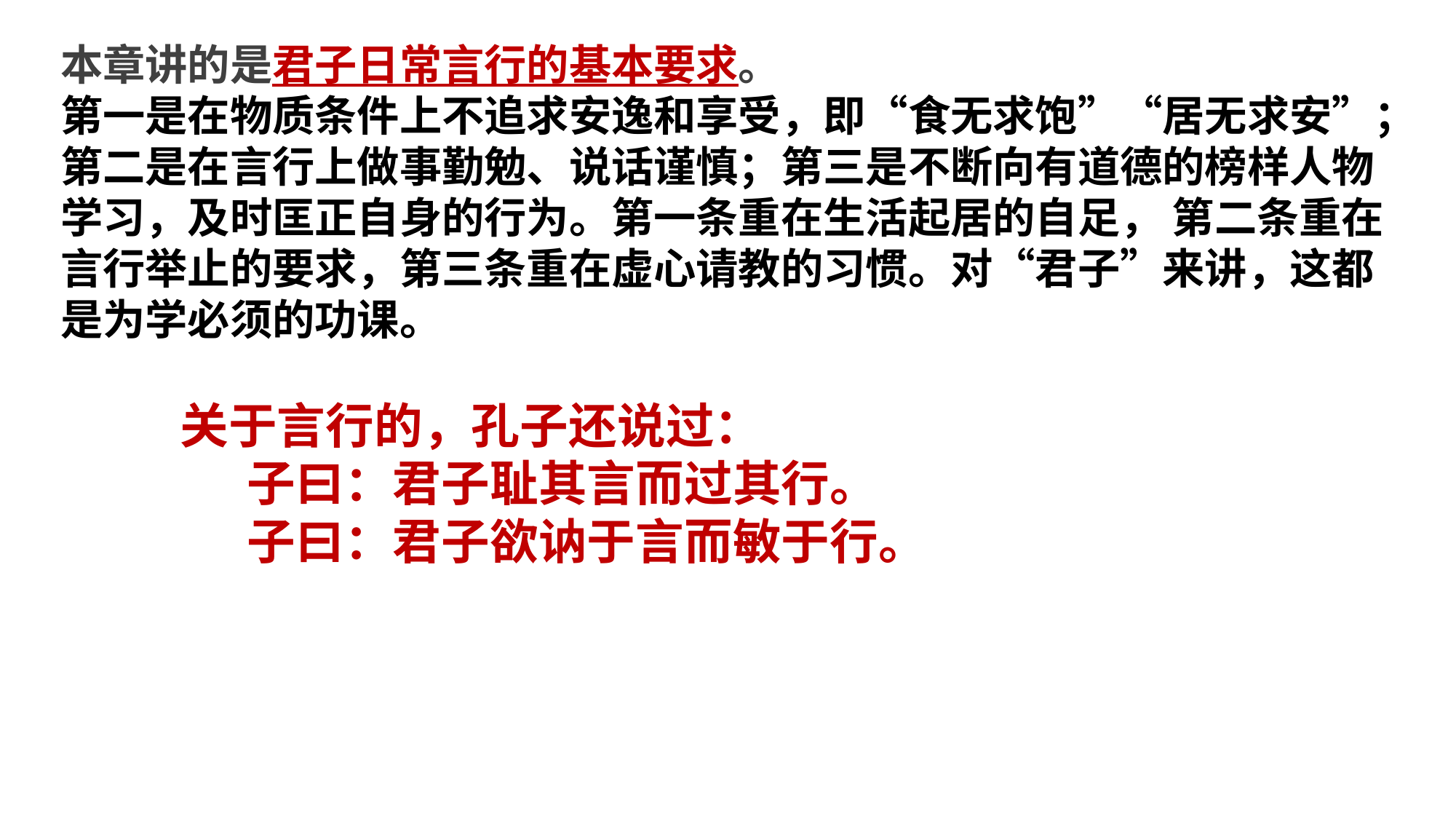

本章讲的是君子日常言行的基本要求。
第一是在物质条件上不追求安逸和享受，即“食无求饱”“居无求安”；第二是在言行上做事勤勉、说话谨慎；第三是不断向有道德的榜样人物学习，及时匡正自身的行为。第一条重在生活起居的自足， 第二条重在言行举止的要求，第三条重在虚心请教的习惯。对“君子”来讲，这都是为学必须的功课。
#
关于言行的，孔子还说过：
     子曰：君子耻其言而过其行。
     子曰：君子欲讷于言而敏于行。